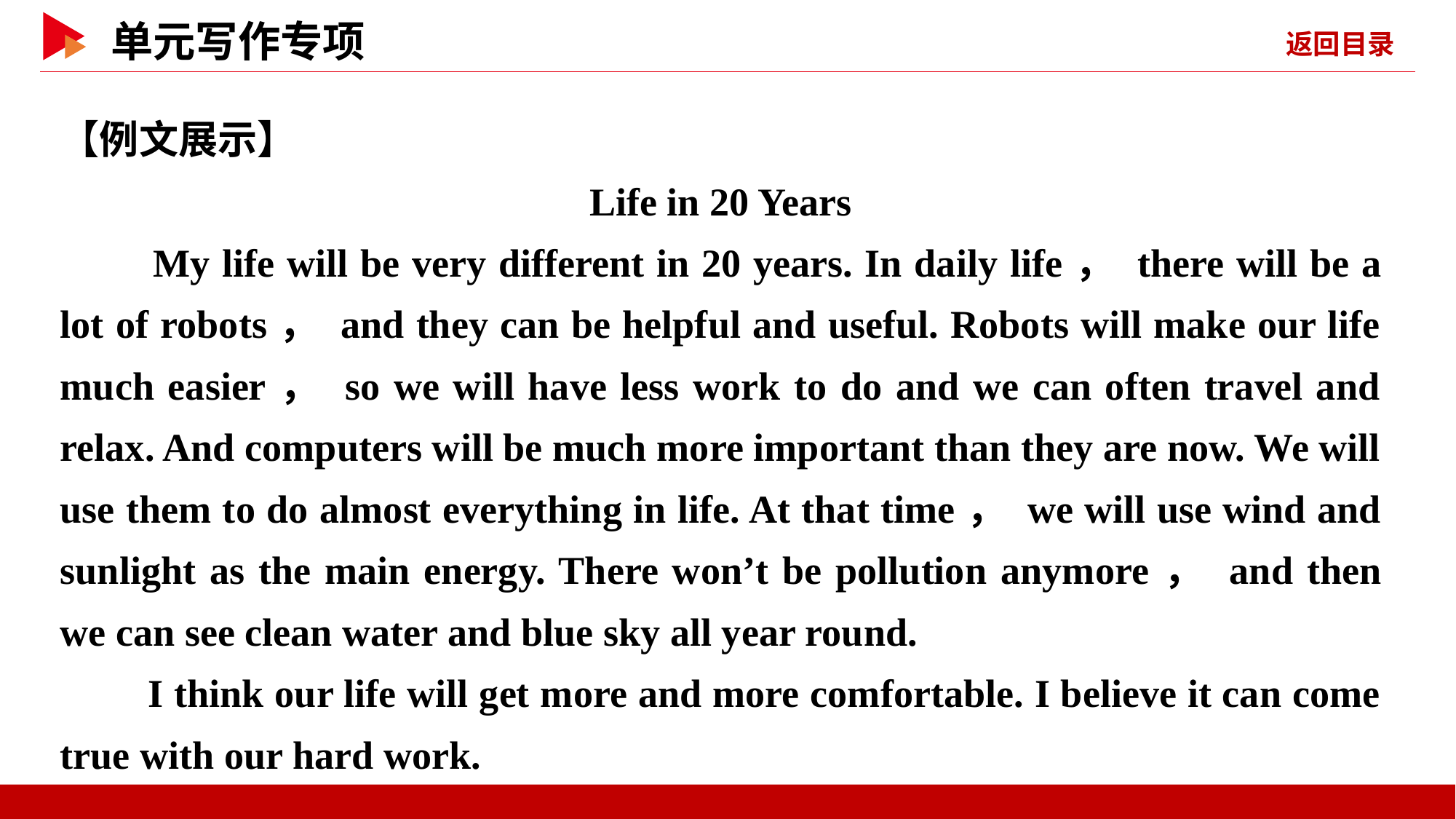

【例文展示】
Life in 20 Years
　　My life will be very different in 20 years. In daily life， there will be a lot of robots， and they can be helpful and useful. Robots will make our life much easier， so we will have less work to do and we can often travel and relax. And computers will be much more important than they are now. We will use them to do almost everything in life. At that time， we will use wind and sunlight as the main energy. There won’t be pollution anymore， and then we can see clean water and blue sky all year round.
     I think our life will get more and more comfortable. I believe it can come true with our hard work.